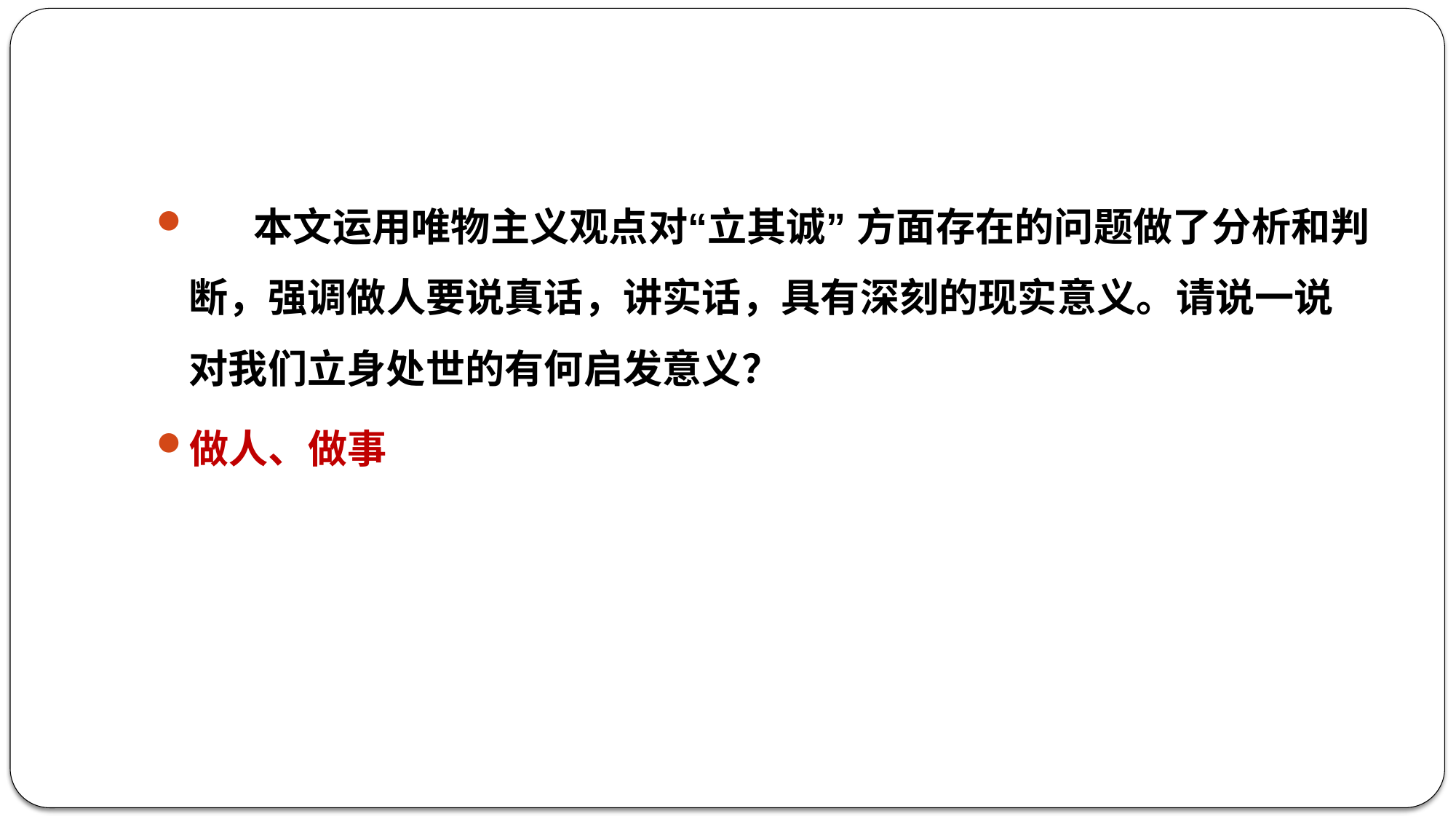

本文运用唯物主义观点对“立其诚” 方面存在的问题做了分析和判断，强调做人要说真话，讲实话，具有深刻的现实意义。请说一说对我们立身处世的有何启发意义？
做人、做事